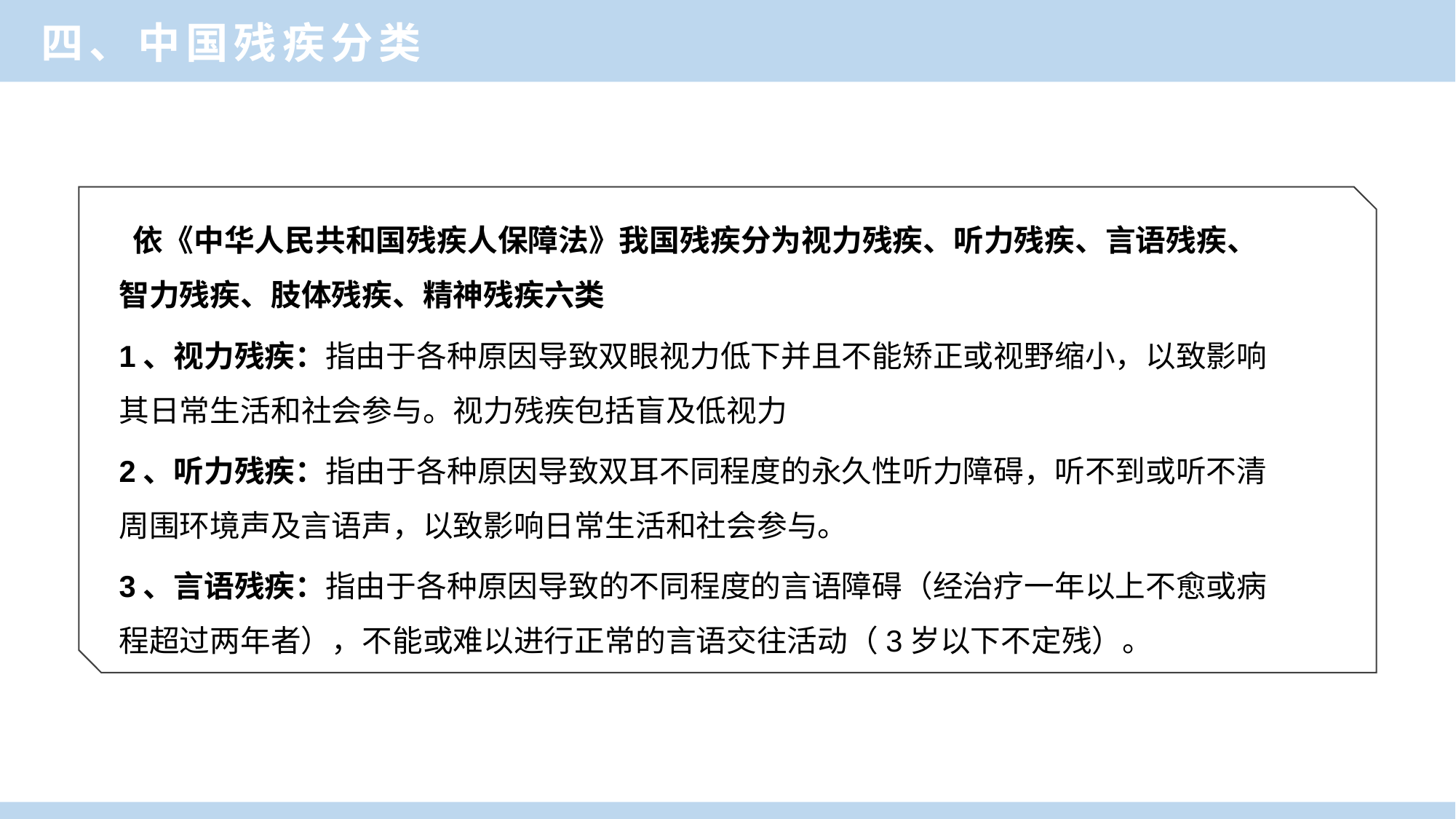

四、中国残疾分类

 依《中华人民共和国残疾人保障法》我国残疾分为视力残疾、听力残疾、言语残疾、智力残疾、肢体残疾、精神残疾六类
1、视力残疾：指由于各种原因导致双眼视力低下并且不能矫正或视野缩小，以致影响其日常生活和社会参与。视力残疾包括盲及低视力
2、听力残疾：指由于各种原因导致双耳不同程度的永久性听力障碍，听不到或听不清周围环境声及言语声，以致影响日常生活和社会参与。
3、言语残疾：指由于各种原因导致的不同程度的言语障碍（经治疗一年以上不愈或病程超过两年者），不能或难以进行正常的言语交往活动（3岁以下不定残）。